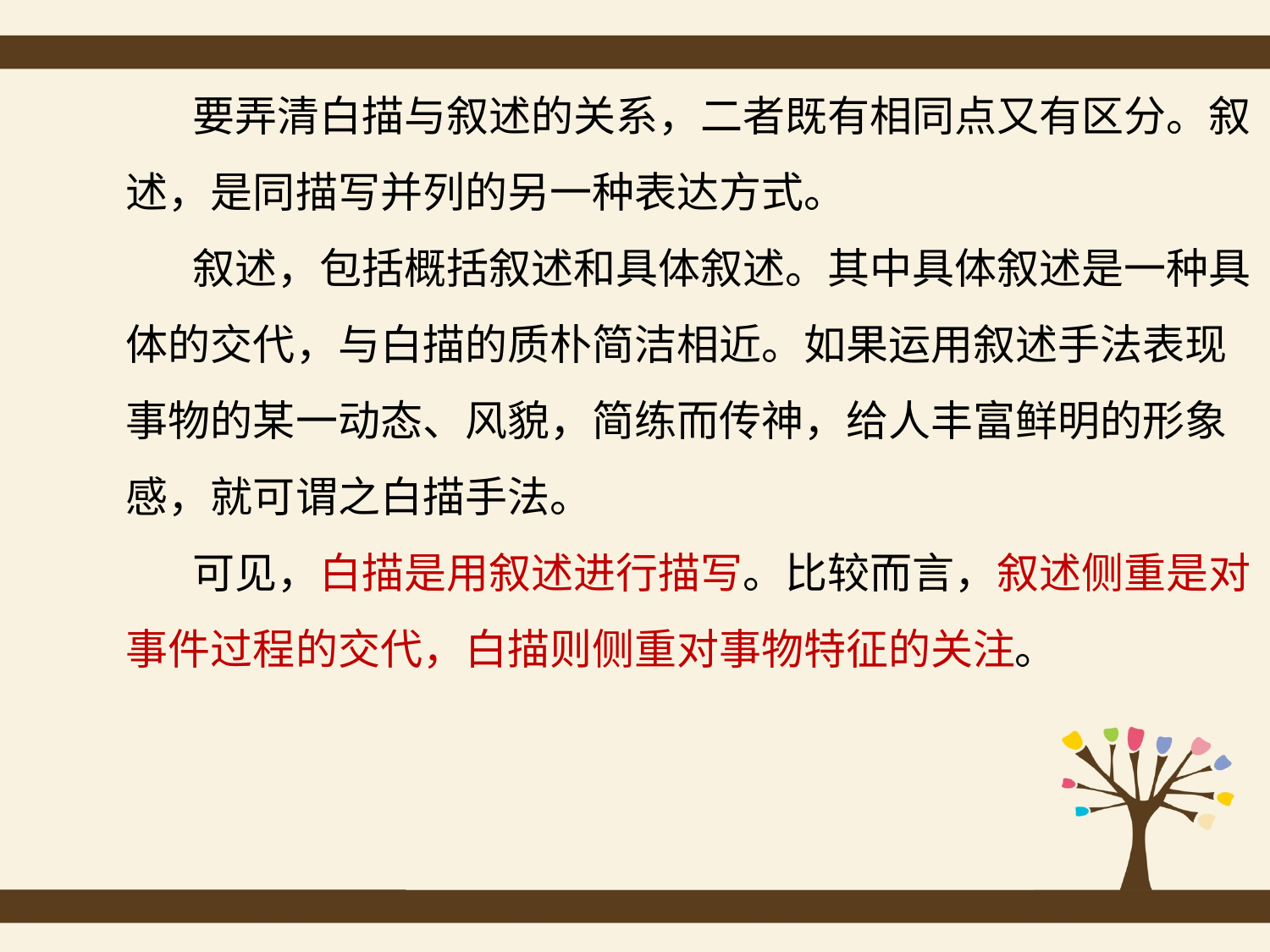

要弄清白描与叙述的关系，二者既有相同点又有区分。叙述，是同描写并列的另一种表达方式。
  叙述，包括概括叙述和具体叙述。其中具体叙述是一种具体的交代，与白描的质朴简洁相近。如果运用叙述手法表现事物的某一动态、风貌，简练而传神，给人丰富鲜明的形象感，就可谓之白描手法。
  可见，白描是用叙述进行描写。比较而言，叙述侧重是对事件过程的交代，白描则侧重对事物特征的关注。